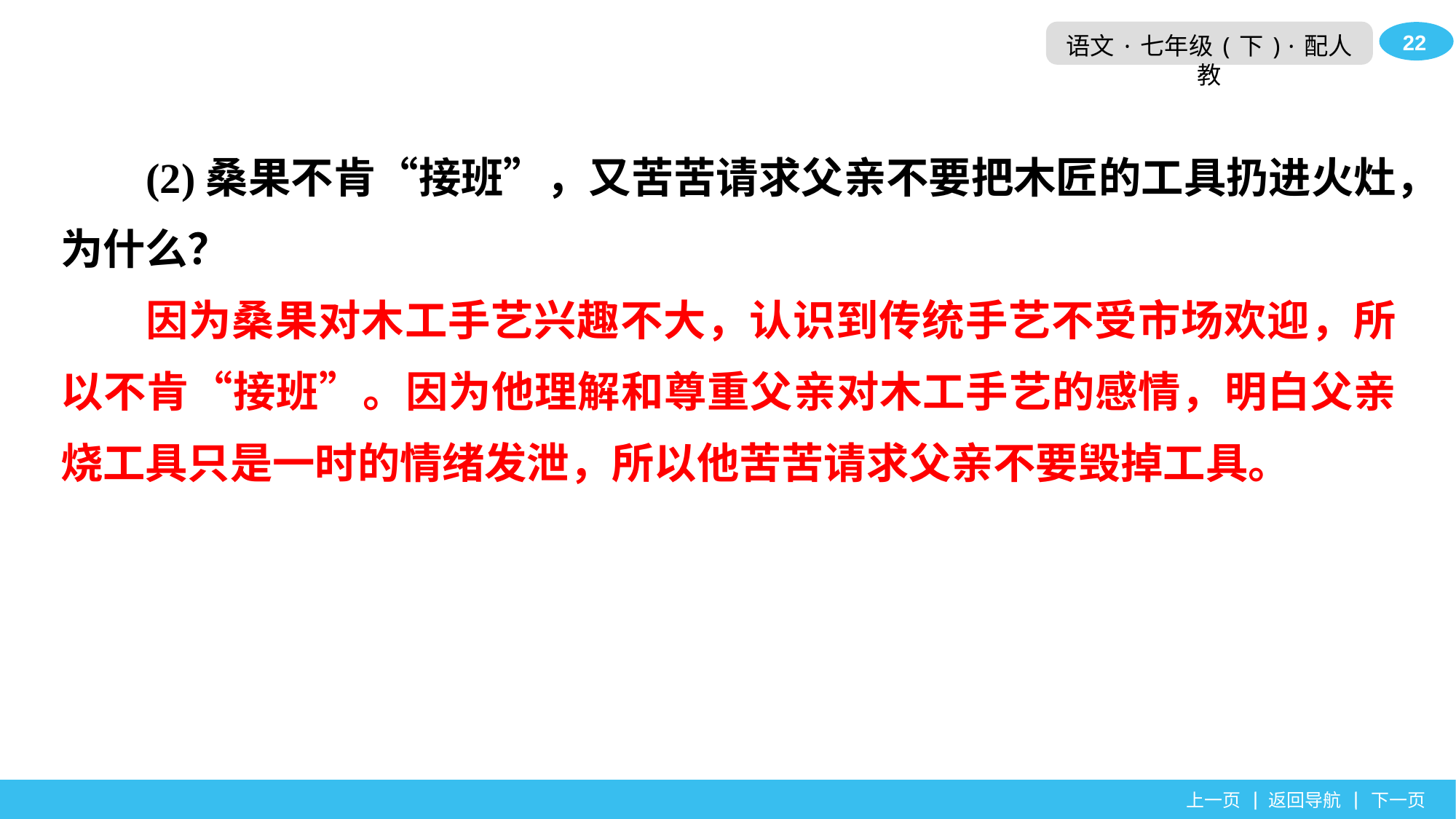

(2)桑果不肯“接班”，又苦苦请求父亲不要把木匠的工具扔进火灶，为什么？
因为桑果对木工手艺兴趣不大，认识到传统手艺不受市场欢迎，所以不肯“接班”。因为他理解和尊重父亲对木工手艺的感情，明白父亲烧工具只是一时的情绪发泄，所以他苦苦请求父亲不要毁掉工具。